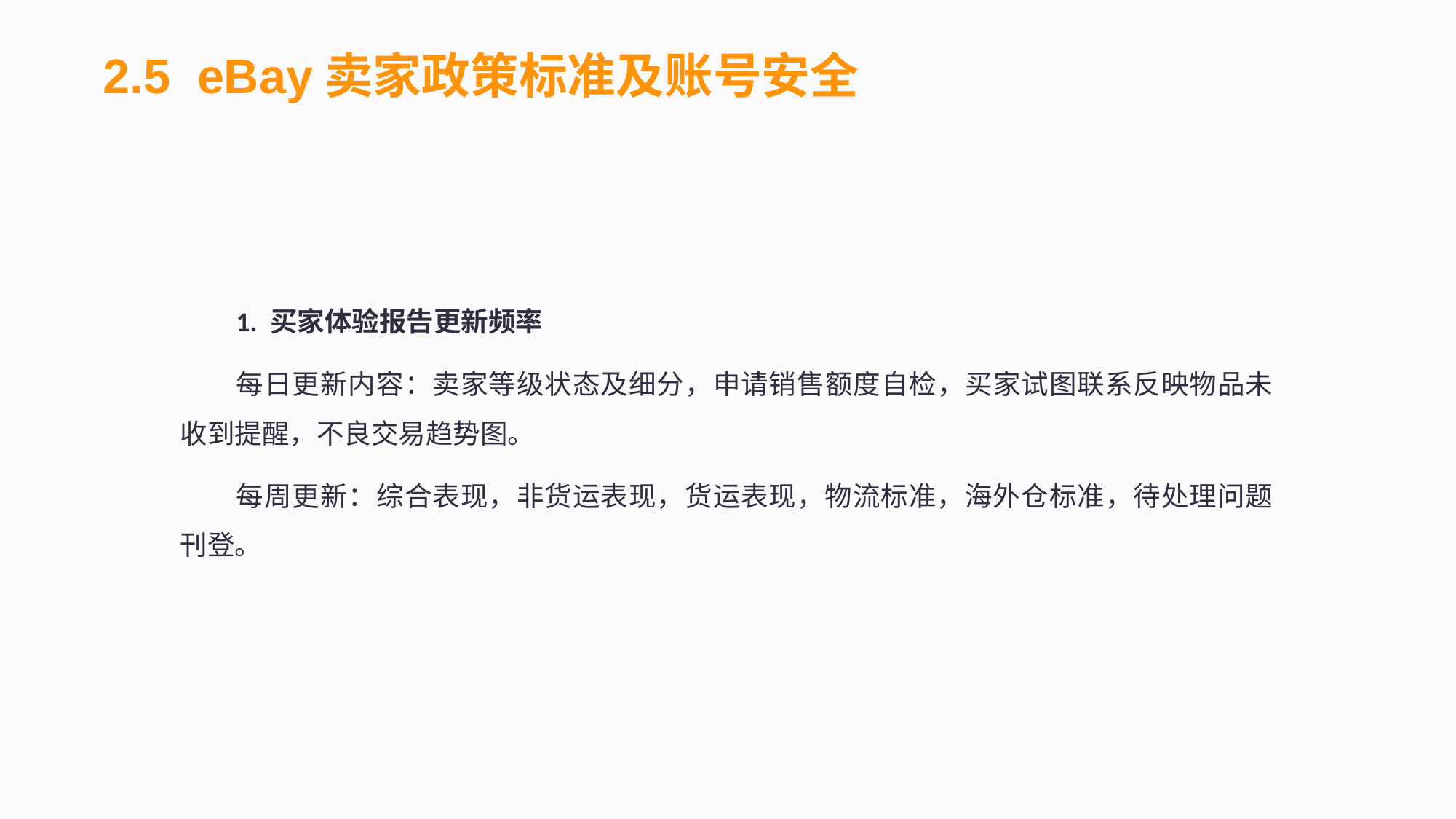

2.5  eBay卖家政策标准及账号安全
1. 买家体验报告更新频率
每日更新内容：卖家等级状态及细分，申请销售额度自检，买家试图联系反映物品未收到提醒，不良交易趋势图。
每周更新：综合表现，非货运表现，货运表现，物流标准，海外仓标准，待处理问题刊登。